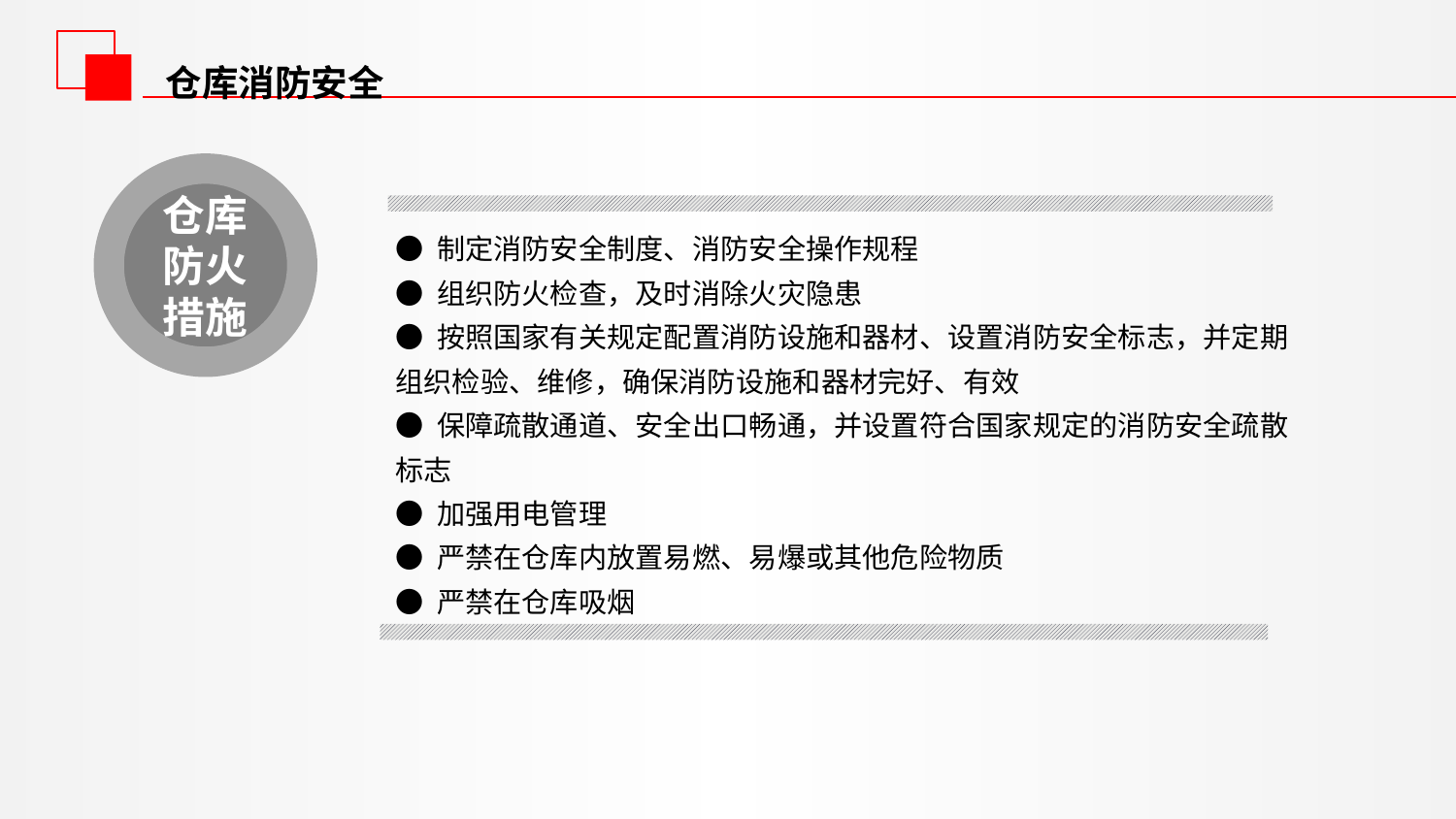

仓库消防安全
仓库防火措施

● 制定消防安全制度、消防安全操作规程
● 组织防火检查，及时消除火灾隐患
● 按照国家有关规定配置消防设施和器材、设置消防安全标志，并定期组织检验、维修，确保消防设施和器材完好、有效
● 保障疏散通道、安全出口畅通，并设置符合国家规定的消防安全疏散标志
● 加强用电管理
● 严禁在仓库内放置易燃、易爆或其他危险物质
● 严禁在仓库吸烟